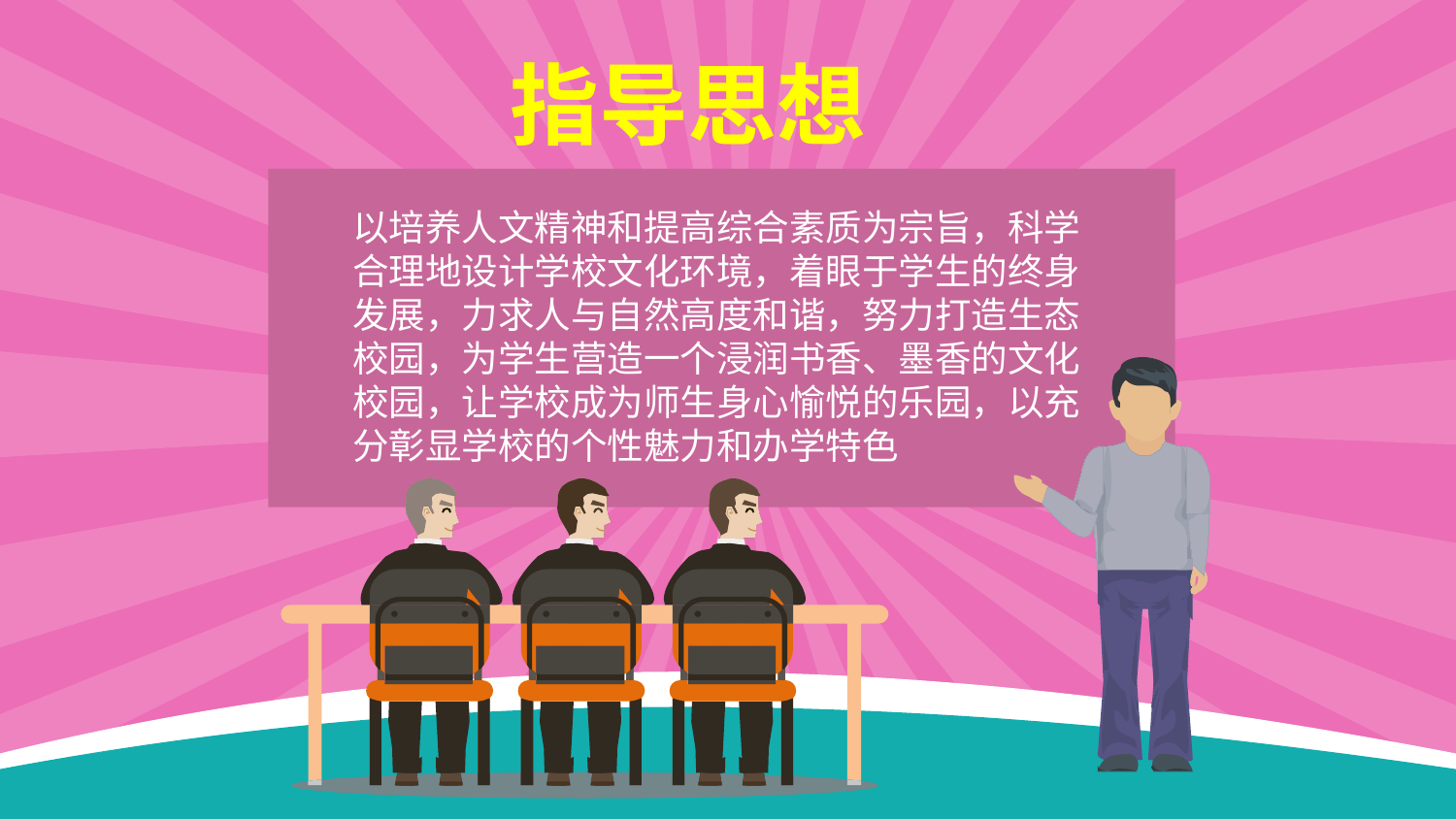

指导思想

以培养人文精神和提高综合素质为宗旨，科学合理地设计学校文化环境，着眼于学生的终身发展，力求人与自然高度和谐，努力打造生态校园，为学生营造一个浸润书香、墨香的文化校园，让学校成为师生身心愉悦的乐园，以充分彰显学校的个性魅力和办学特色